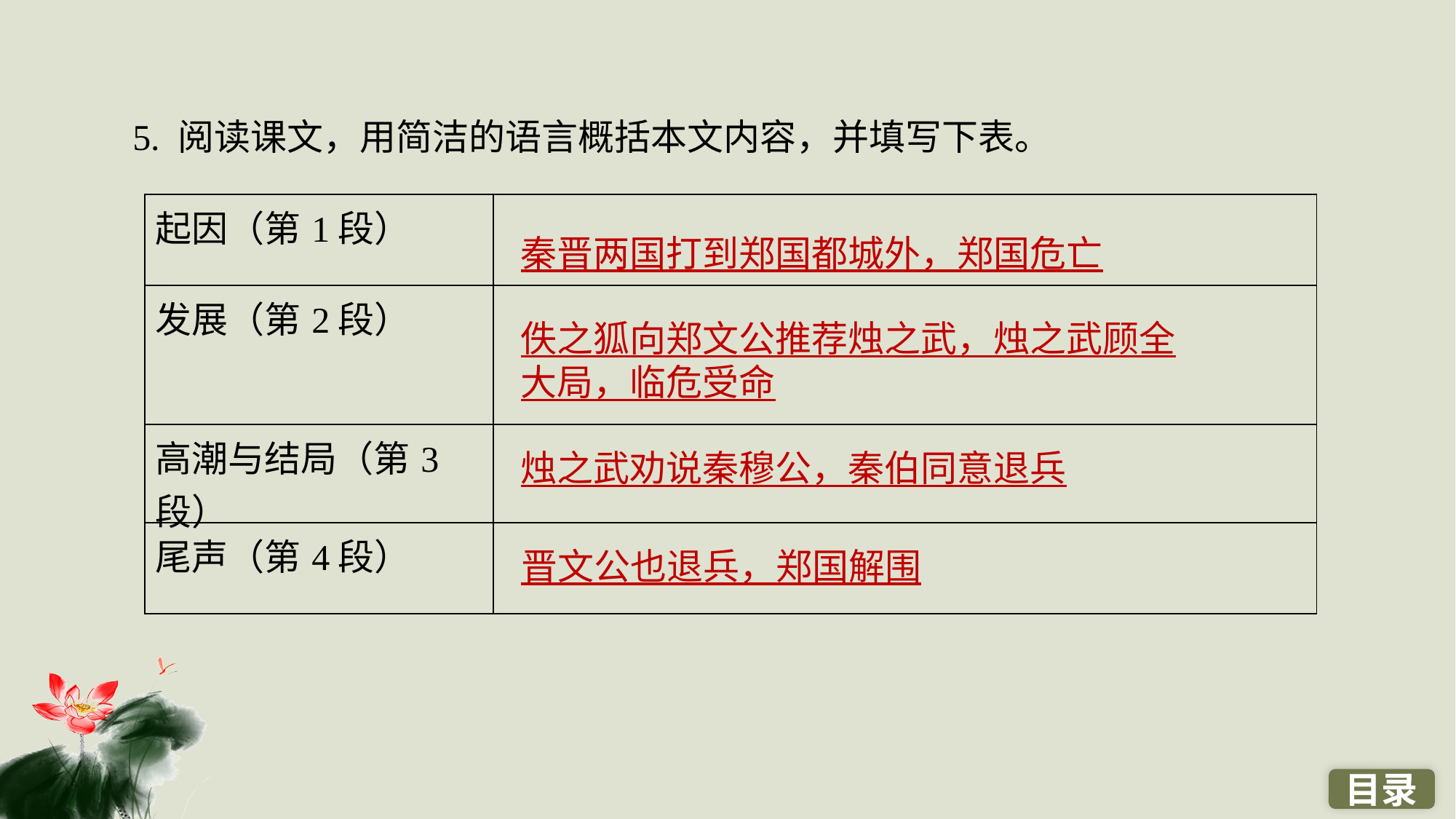

5. 阅读课文，用简洁的语言概括本文内容，并填写下表。
| 起因（第1段） |  |
| --- | --- |
| 发展（第2段） |  |
| 高潮与结局（第3段） |  |
| 尾声（第4段） |  |
秦晋两国打到郑国都城外，郑国危亡
佚之狐向郑文公推荐烛之武，烛之武顾全大局，临危受命
烛之武劝说秦穆公，秦伯同意退兵
晋文公也退兵，郑国解围